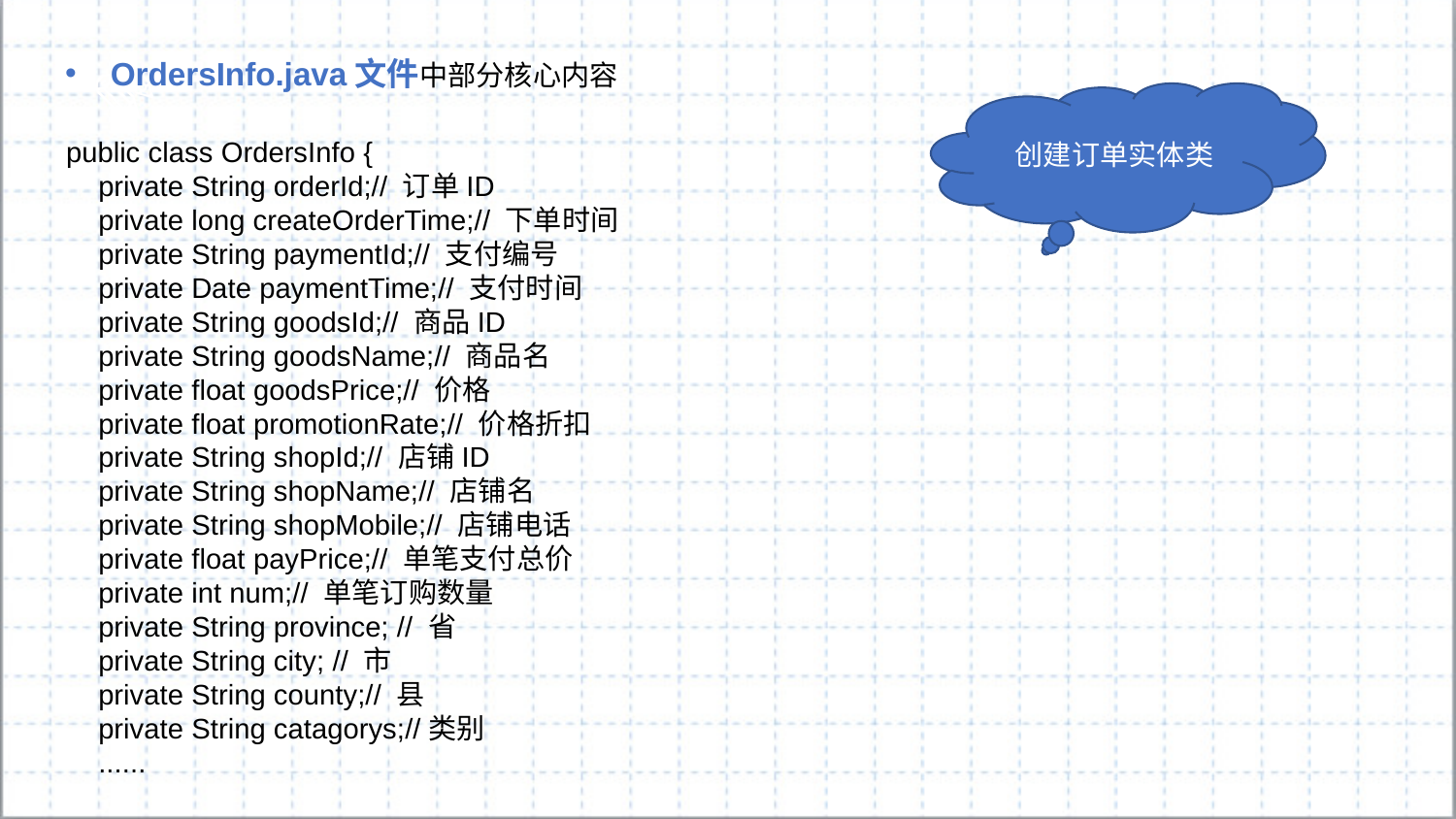

OrdersInfo.java文件中部分核心内容
创建订单实体类
public class OrdersInfo {
    private String orderId;// 订单ID
    private long createOrderTime;// 下单时间
    private String paymentId;// 支付编号
    private Date paymentTime;// 支付时间
    private String goodsId;// 商品ID
    private String goodsName;// 商品名
    private float goodsPrice;// 价格
    private float promotionRate;// 价格折扣
    private String shopId;// 店铺ID
    private String shopName;// 店铺名
    private String shopMobile;// 店铺电话
    private float payPrice;// 单笔支付总价
    private int num;// 单笔订购数量
    private String province; // 省
    private String city; // 市
    private String county;// 县
    private String catagorys;//类别
    ......